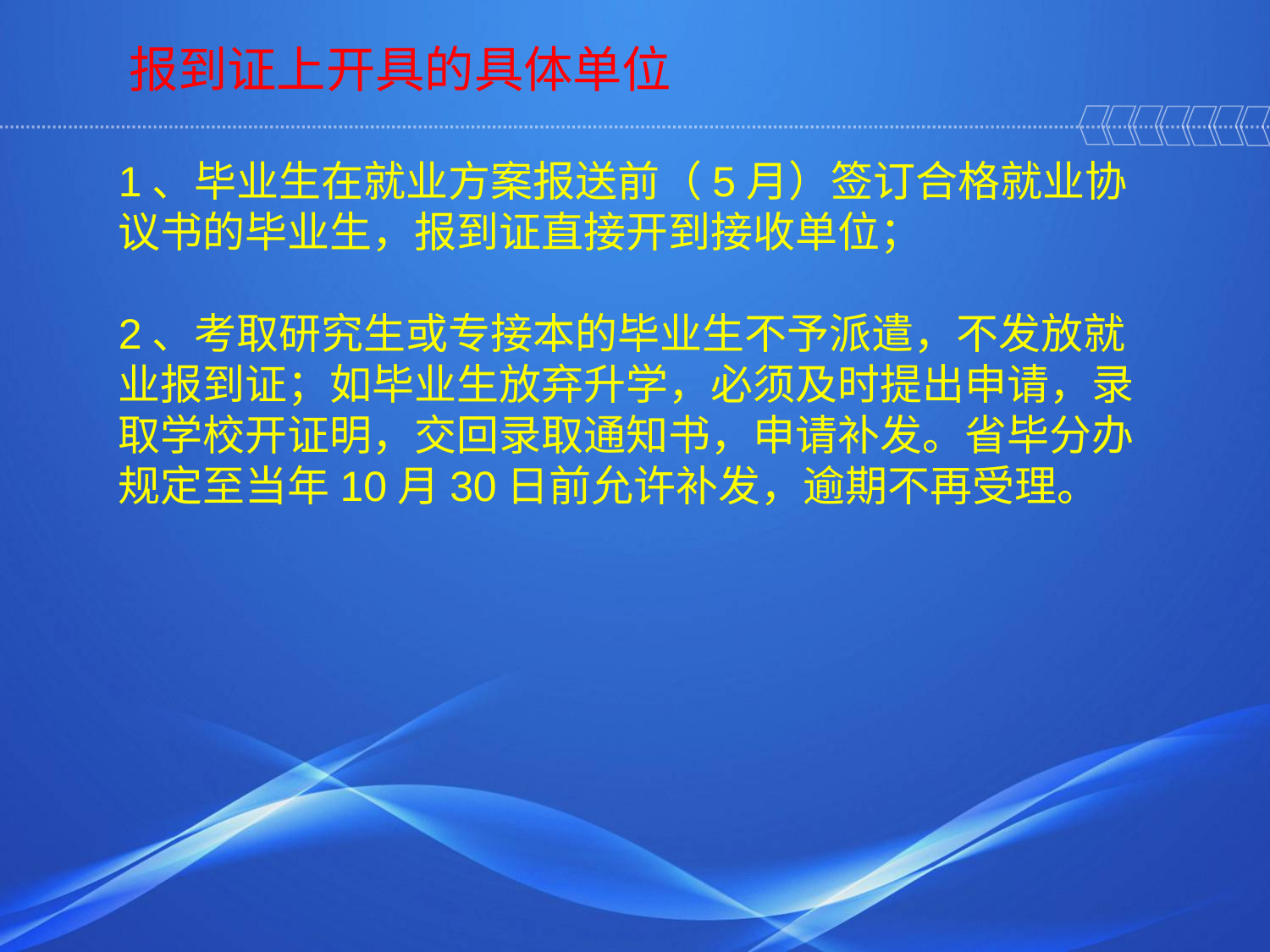

报到证上开具的具体单位

1、毕业生在就业方案报送前（5月）签订合格就业协议书的毕业生，报到证直接开到接收单位；

2、考取研究生或专接本的毕业生不予派遣，不发放就业报到证；如毕业生放弃升学，必须及时提出申请，录取学校开证明，交回录取通知书，申请补发。省毕分办规定至当年10月30日前允许补发，逾期不再受理。